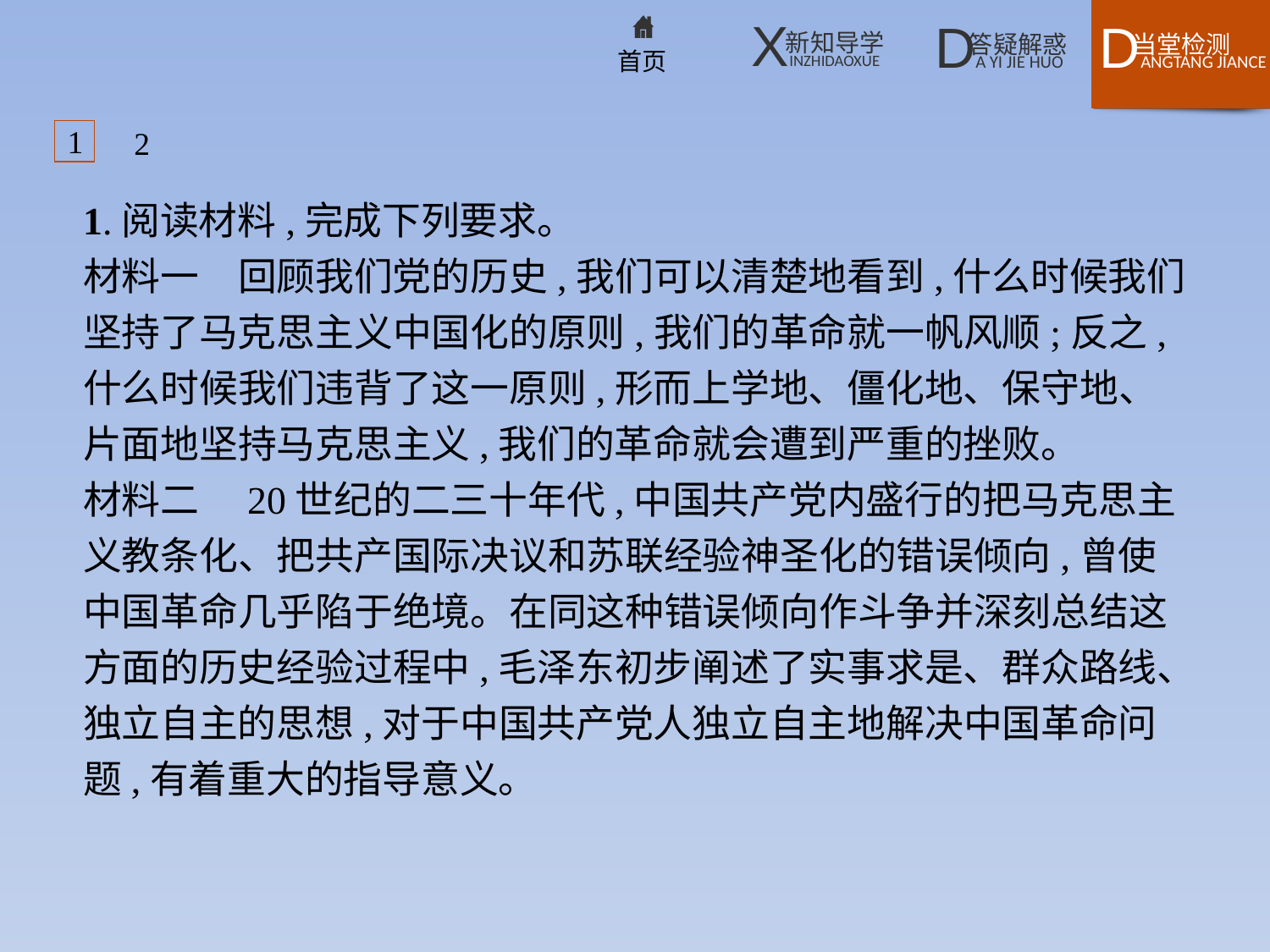

1
2
1.阅读材料,完成下列要求。
材料一　回顾我们党的历史,我们可以清楚地看到,什么时候我们坚持了马克思主义中国化的原则,我们的革命就一帆风顺;反之,什么时候我们违背了这一原则,形而上学地、僵化地、保守地、片面地坚持马克思主义,我们的革命就会遭到严重的挫败。
材料二　20世纪的二三十年代,中国共产党内盛行的把马克思主义教条化、把共产国际决议和苏联经验神圣化的错误倾向,曾使中国革命几乎陷于绝境。在同这种错误倾向作斗争并深刻总结这方面的历史经验过程中,毛泽东初步阐述了实事求是、群众路线、独立自主的思想,对于中国共产党人独立自主地解决中国革命问题,有着重大的指导意义。